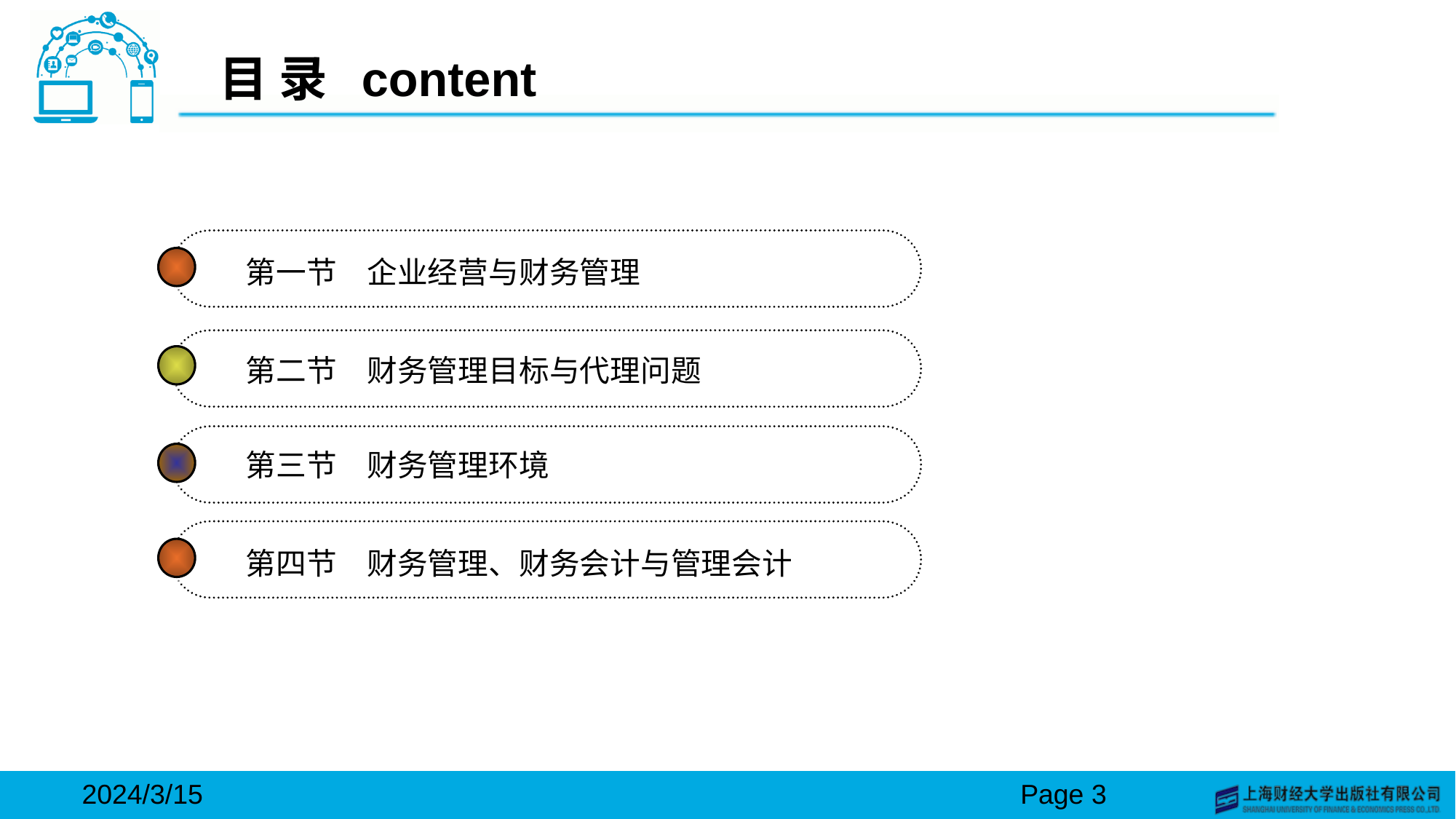

# 目 录  content

第一节　企业经营与财务管理

第二节　财务管理目标与代理问题

第三节　财务管理环境

第四节　财务管理、财务会计与管理会计
2024/3/15
Page 3